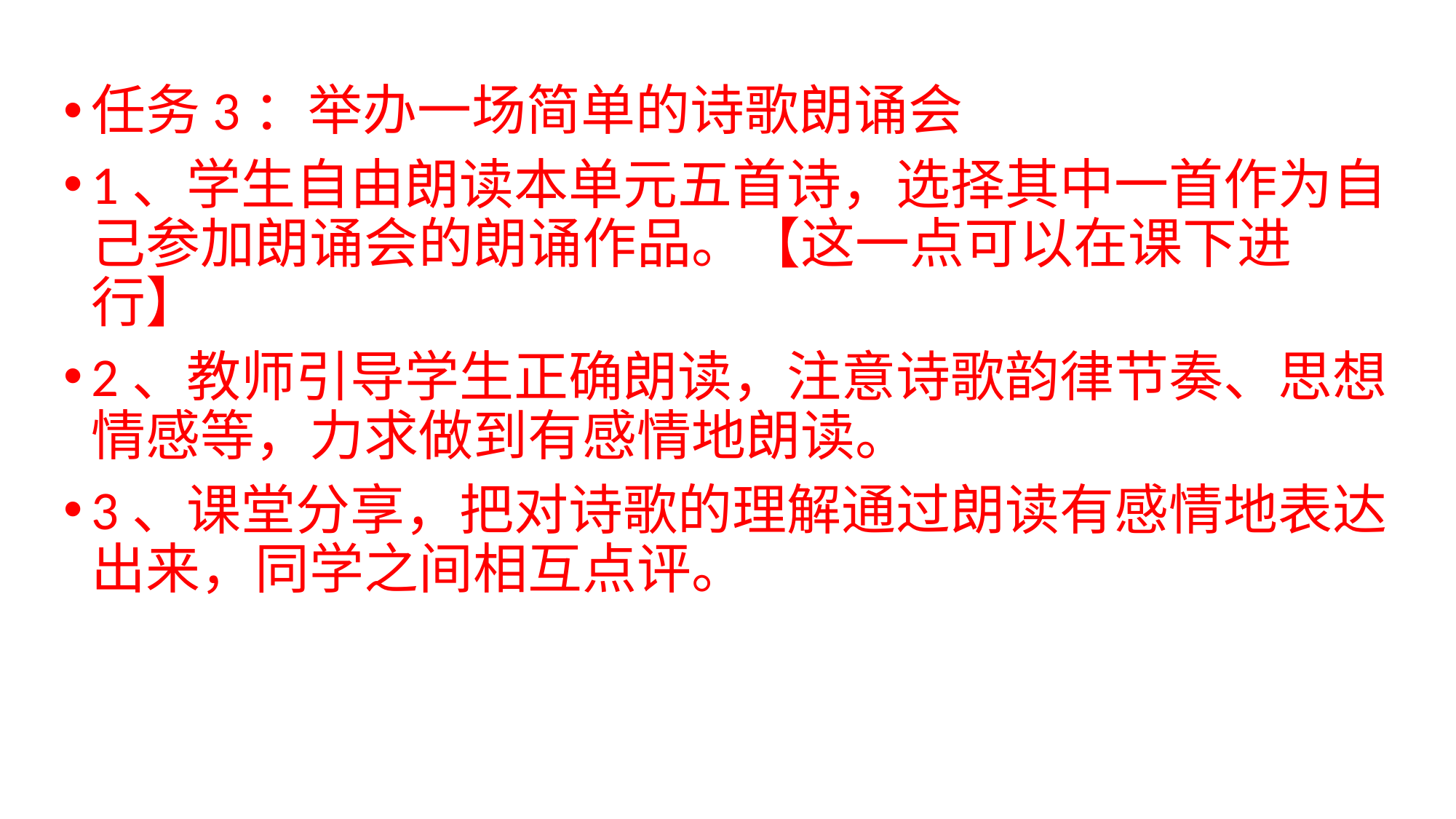

任务3：举办一场简单的诗歌朗诵会
1、学生自由朗读本单元五首诗，选择其中一首作为自己参加朗诵会的朗诵作品。【这一点可以在课下进行】
2、教师引导学生正确朗读，注意诗歌韵律节奏、思想情感等，力求做到有感情地朗读。
3、课堂分享，把对诗歌的理解通过朗读有感情地表达出来，同学之间相互点评。